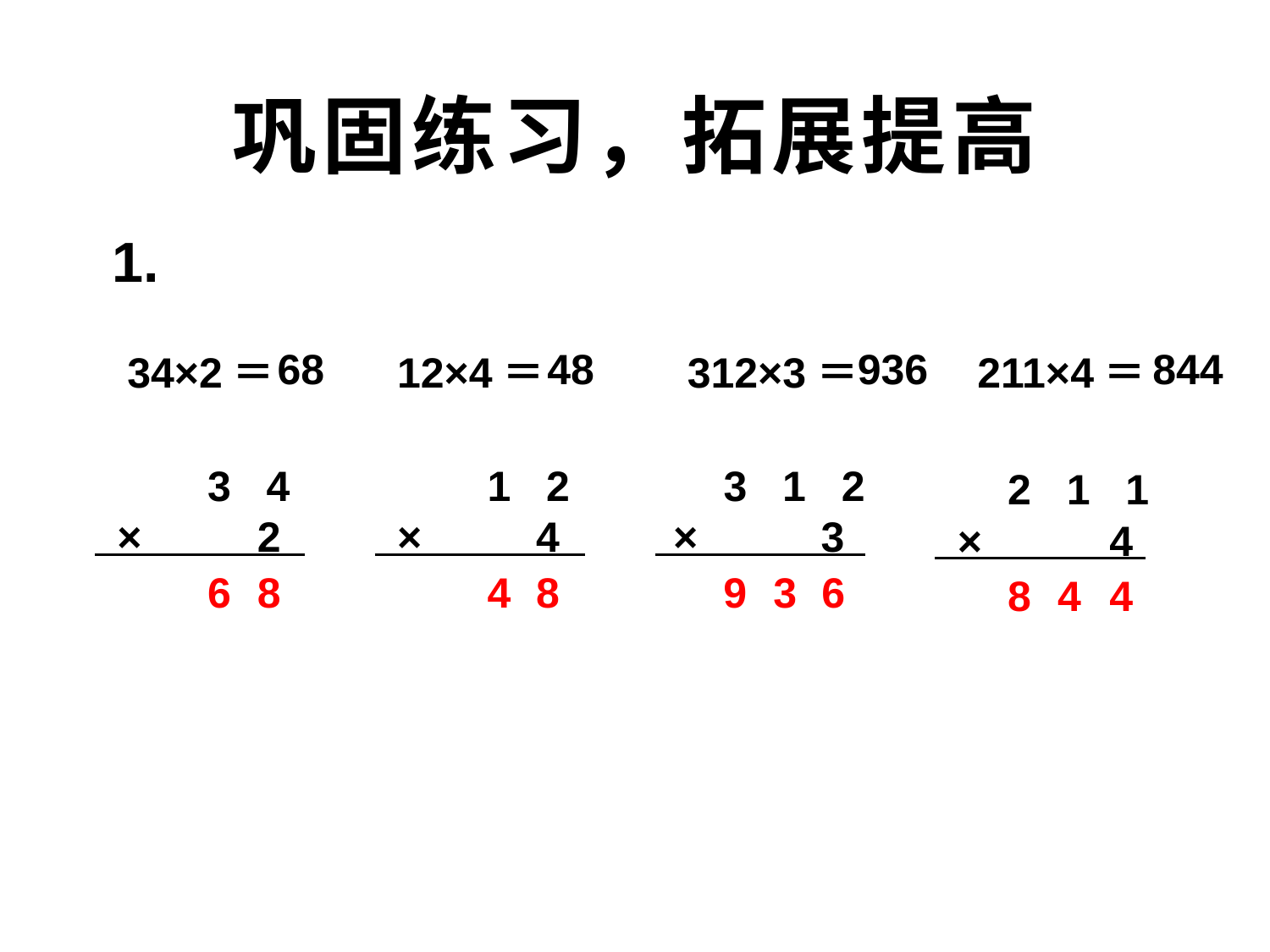

巩固练习，拓展提高
1.
68
48
936
844
34×2＝
12×4＝
312×3＝
211×4＝
3   4
×
2
6
8
1   2
×
4
4
8
3   1   2
×
3
9
3
 6
2   1   1
×
 4
8
4
 4